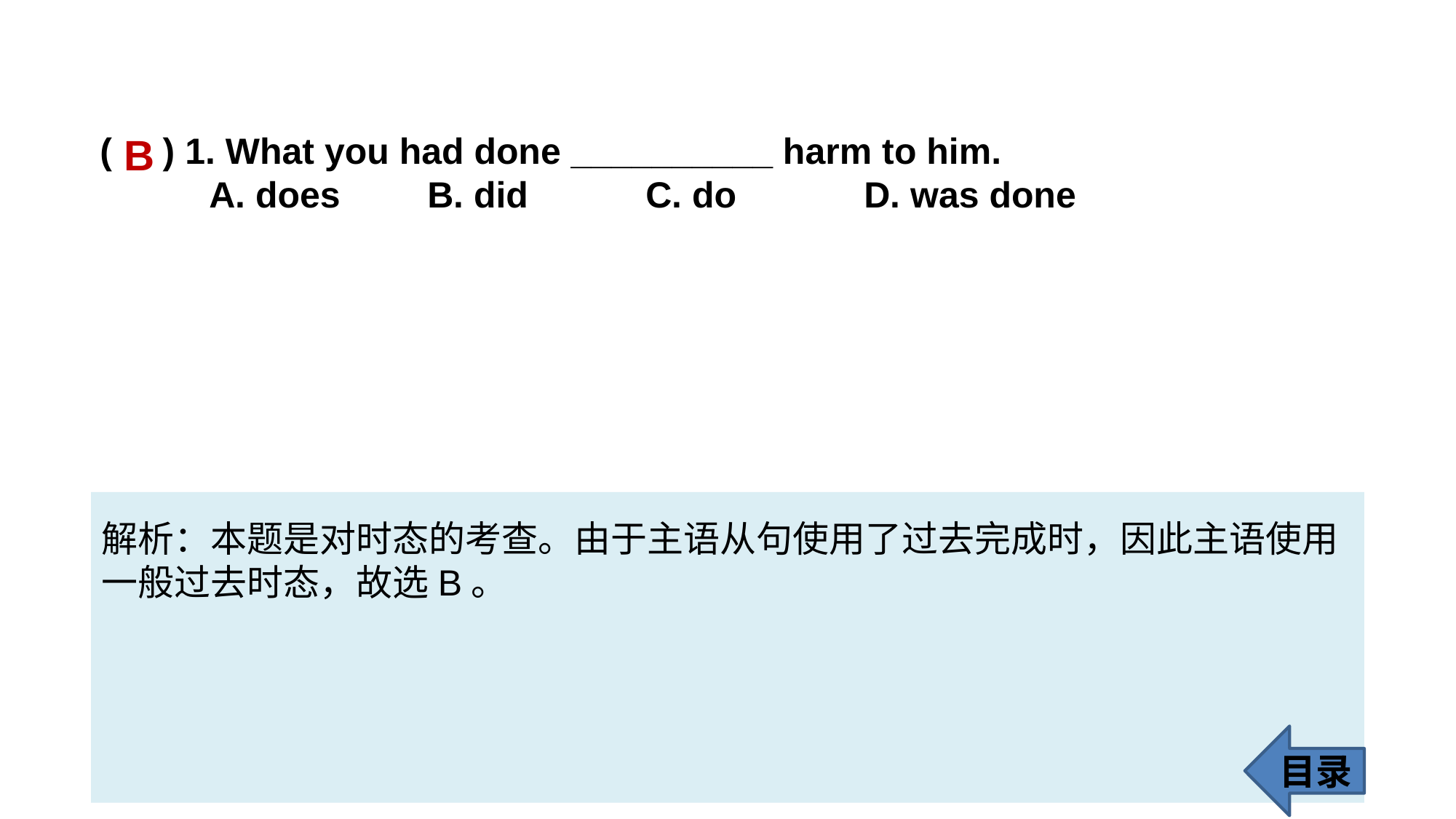

(     ) 1. What you had done __________ harm to him.
	A. does 	B. did 	C. do 		D. was done
B

解析：本题是对时态的考查。由于主语从句使用了过去完成时，因此主语使用
一般过去时态，故选B。
目录
60